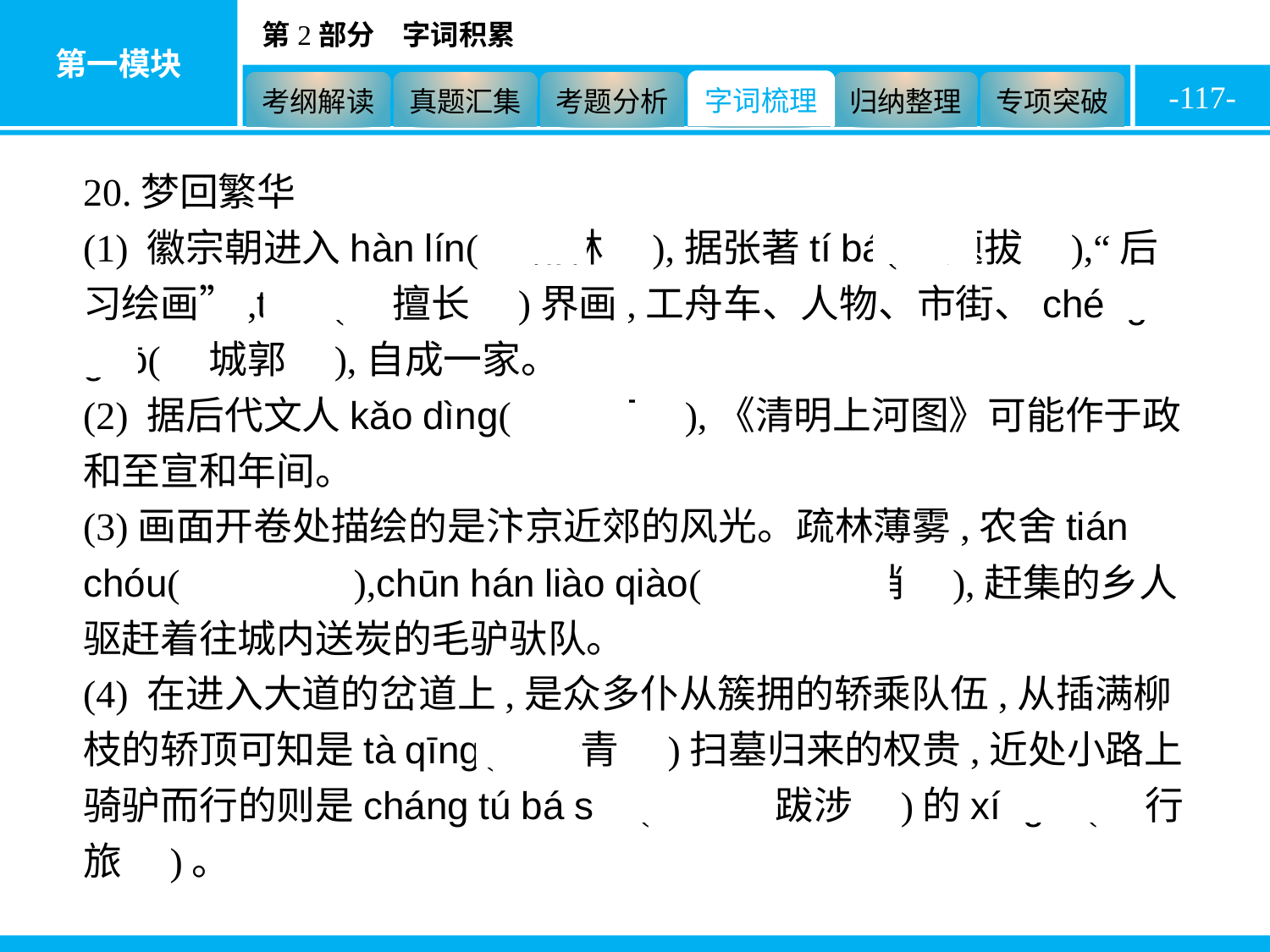

-117-
20.梦回繁华
(1) 徽宗朝进入hàn lín(　翰林　),据张著tí bá(　题拔　),“后习绘画”,tí bá(　擅长　)界画,工舟车、人物、市街、chéng guō(　城郭　),自成一家。
(2) 据后代文人kǎo dìng(　考订　),《清明上河图》可能作于政和至宣和年间。
(3)画面开卷处描绘的是汴京近郊的风光。疏林薄雾,农舍tián chóu(　田畴　),chūn hán liào qiào(　春寒料峭　),赶集的乡人驱赶着往城内送炭的毛驴驮队。
(4) 在进入大道的岔道上,是众多仆从簇拥的轿乘队伍,从插满柳枝的轿顶可知是tà qīng(　踏青　)扫墓归来的权贵,近处小路上骑驴而行的则是cháng tú bá shè(　长途跋涉　)的xíng lǚ(　行旅　)。